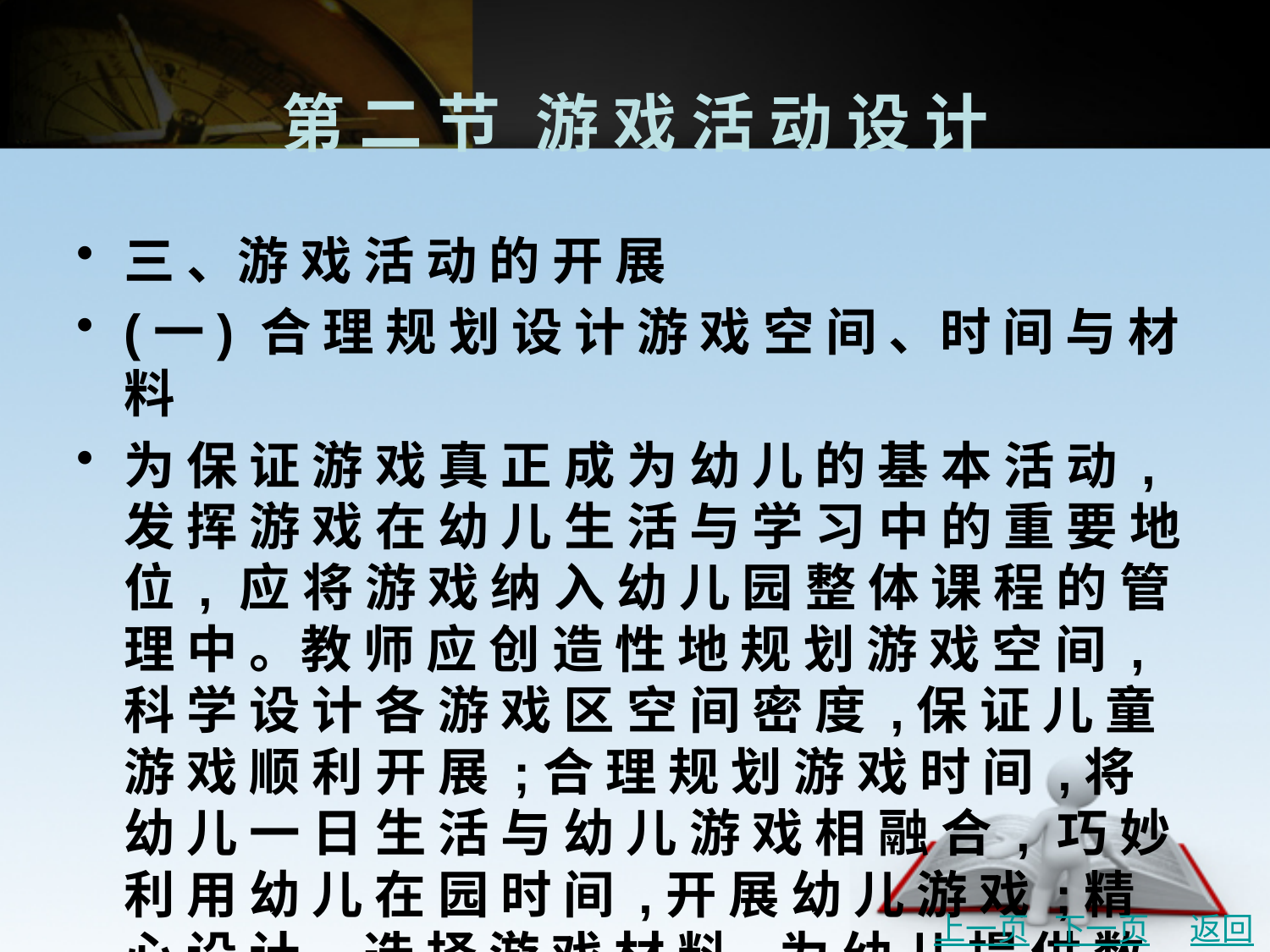

# 第 二 节	游 戏 活 动 设 计
三 、游 戏 活 动 的 开 展
(一) 合 理 规 划 设 计 游 戏 空 间 、时 间 与 材 料
为 保 证 游 戏 真 正 成 为 幼 儿 的 基 本 活 动 ,发 挥 游 戏 在 幼 儿 生 活 与 学 习 中 的 重 要 地 位 , 应 将 游 戏 纳 入 幼 儿 园 整 体 课 程 的 管 理 中 。教 师 应 创 造 性 地 规 划 游 戏 空 间 ,科 学 设 计 各 游 戏 区 空 间 密 度 ,保 证 儿 童 游 戏 顺 利 开 展 ;合 理 规 划 游 戏 时 间 ,将 幼 儿 一 日 生 活 与 幼 儿 游 戏 相 融 合 , 巧 妙 利 用 幼 儿 在 园 时 间 ,开 展 幼 儿 游 戏 ;精 心 设 计 、选 择 游 戏 材 料 ,为 幼 儿 提 供 数 量 充 足 、 类 型 多 样 、结 构 丰 富 的 游 戏 材 料 ,并 做 好 游 戏 的 摆 放 、调 换 、增 补 等 工 作 。

上一页
下一页
返回